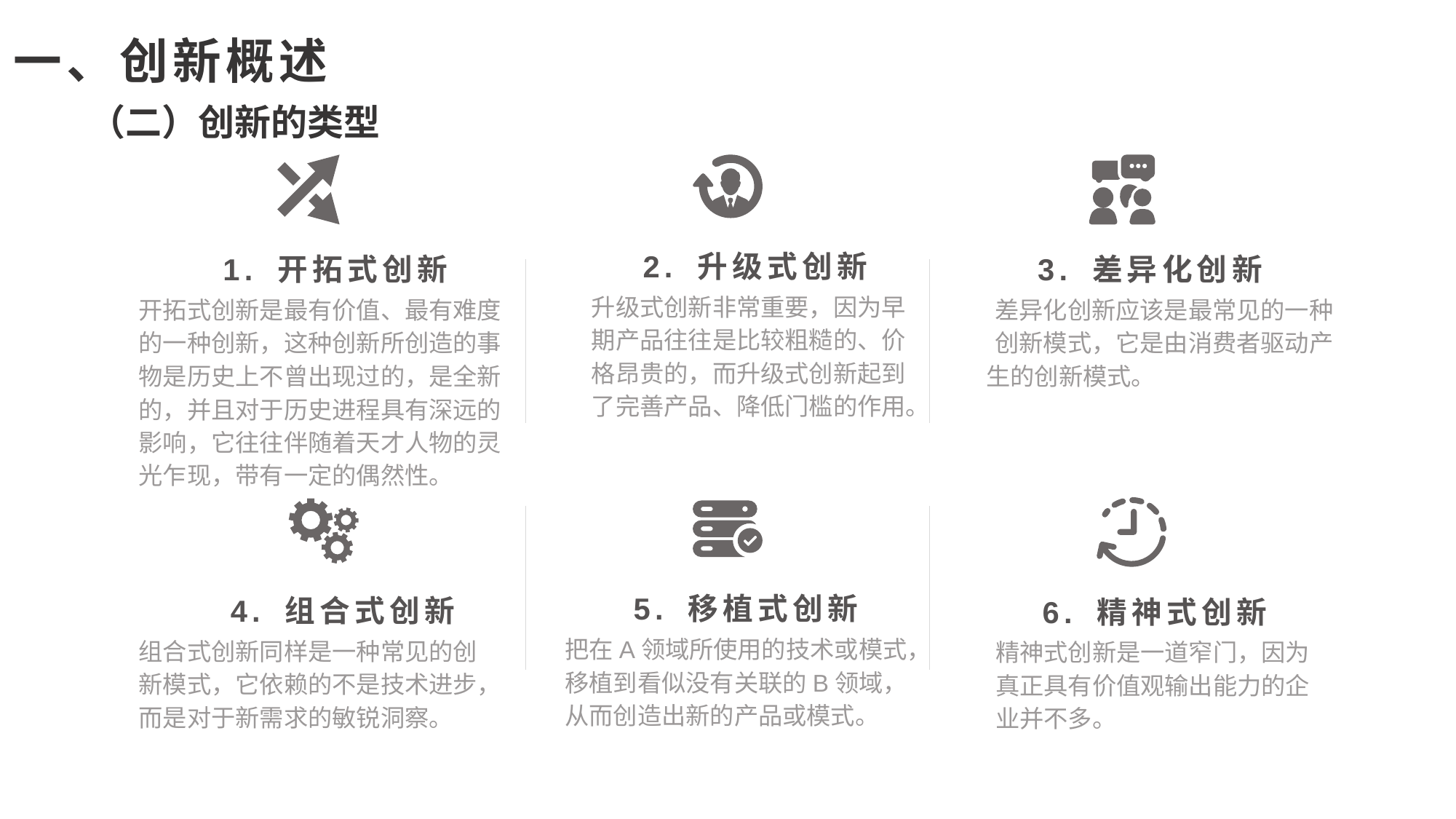

一、创新概述
（二）创新的类型

2. 升级式创新
升级式创新非常重要，因为早期产品往往是比较粗糙的、价格昂贵的，而升级式创新起到了完善产品、降低门槛的作用。

1. 开拓式创新
开拓式创新是最有价值、最有难度的一种创新，这种创新所创造的事物是历史上不曾出现过的，是全新的，并且对于历史进程具有深远的影响，它往往伴随着天才人物的灵光乍现，带有一定的偶然性。

3. 差异化创新
差异化创新应该是最常见的一种创新模式，它是由消费者驱动产
生的创新模式。

6. 精神式创新
精神式创新是一道窄门，因为真正具有价值观输出能力的企业并不多。

4. 组合式创新
组合式创新同样是一种常见的创新模式，它依赖的不是技术进步，而是对于新需求的敏锐洞察。

5. 移植式创新
把在A领域所使用的技术或模式，移植到看似没有关联的B领域，从而创造出新的产品或模式。